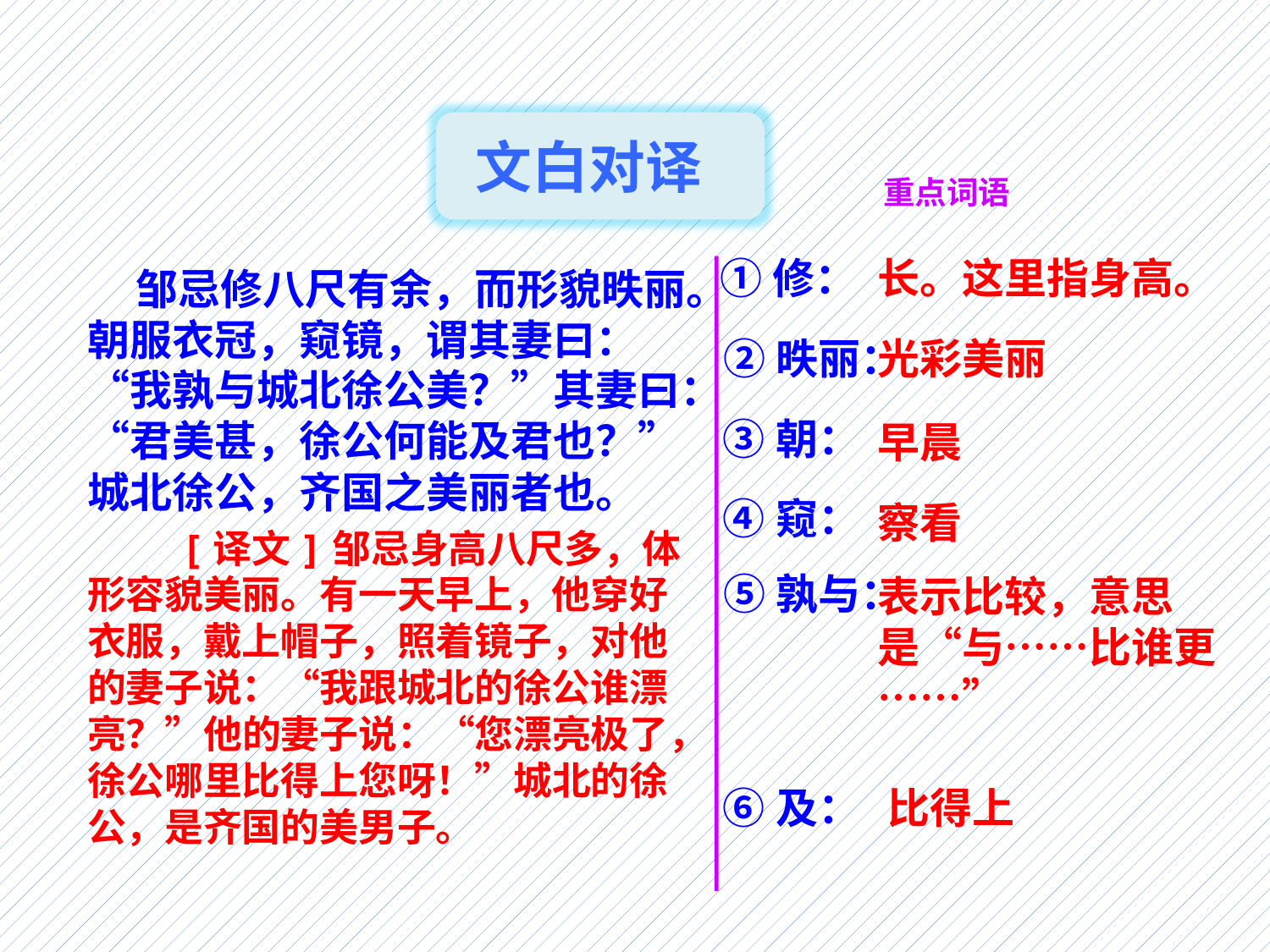

文白对译
重点词语
①修：
长。这里指身高。
    邹忌修八尺有余，而形貌昳丽。朝服衣冠，窥镜，谓其妻曰：“我孰与城北徐公美？”其妻曰：“君美甚，徐公何能及君也？”城北徐公，齐国之美丽者也。
    [译文]邹忌身高八尺多，体形容貌美丽。有一天早上，他穿好衣服，戴上帽子，照着镜子，对他的妻子说：“我跟城北的徐公谁漂亮？”他的妻子说：“您漂亮极了，徐公哪里比得上您呀！”城北的徐公，是齐国的美男子。

②昳丽：
光彩美丽
③朝：
早晨
④窥：
察看
⑤孰与：
表示比较，意思
是“与……比谁更……”
⑥及：
比得上